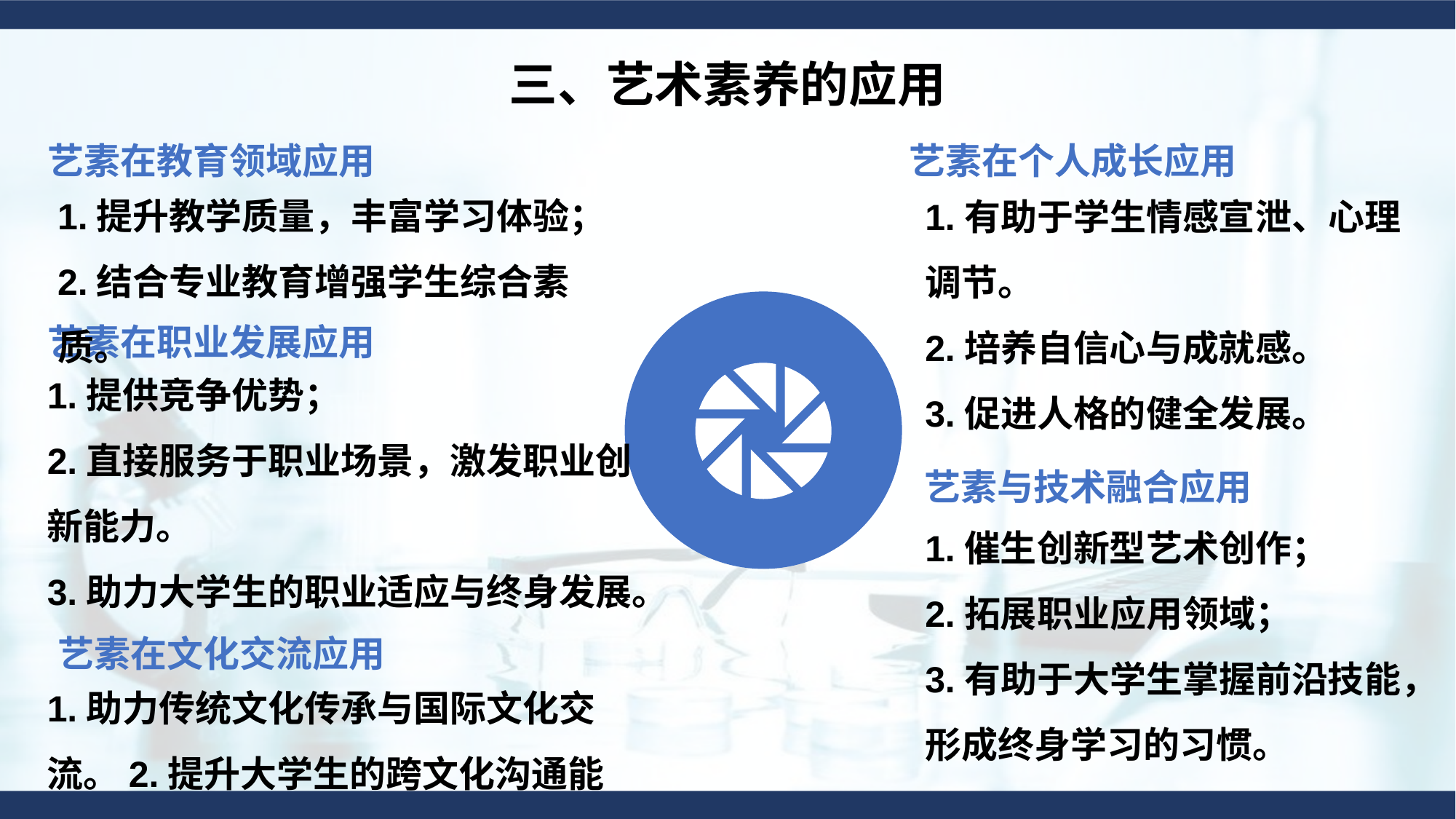

三、艺术素养的应用
艺素在教育领域应用
艺素在个人成长应用
1.有助于学生情感宣泄、心理调节。
2.培养自信心与成就感。
3.促进人格的健全发展。
1.提升教学质量，丰富学习体验；2.结合专业教育增强学生综合素质。

艺素在职业发展应用
1.提供竞争优势；
2.直接服务于职业场景，激发职业创新能力。
3.助力大学生的职业适应与终身发展。

艺素与技术融合应用
1.催生创新型艺术创作；
2.拓展职业应用领域；
3.有助于大学生掌握前沿技能，形成终身学习的习惯。
艺素在文化交流应用
1.助力传统文化传承与国际文化交流。2.提升大学生的跨文化沟通能力。